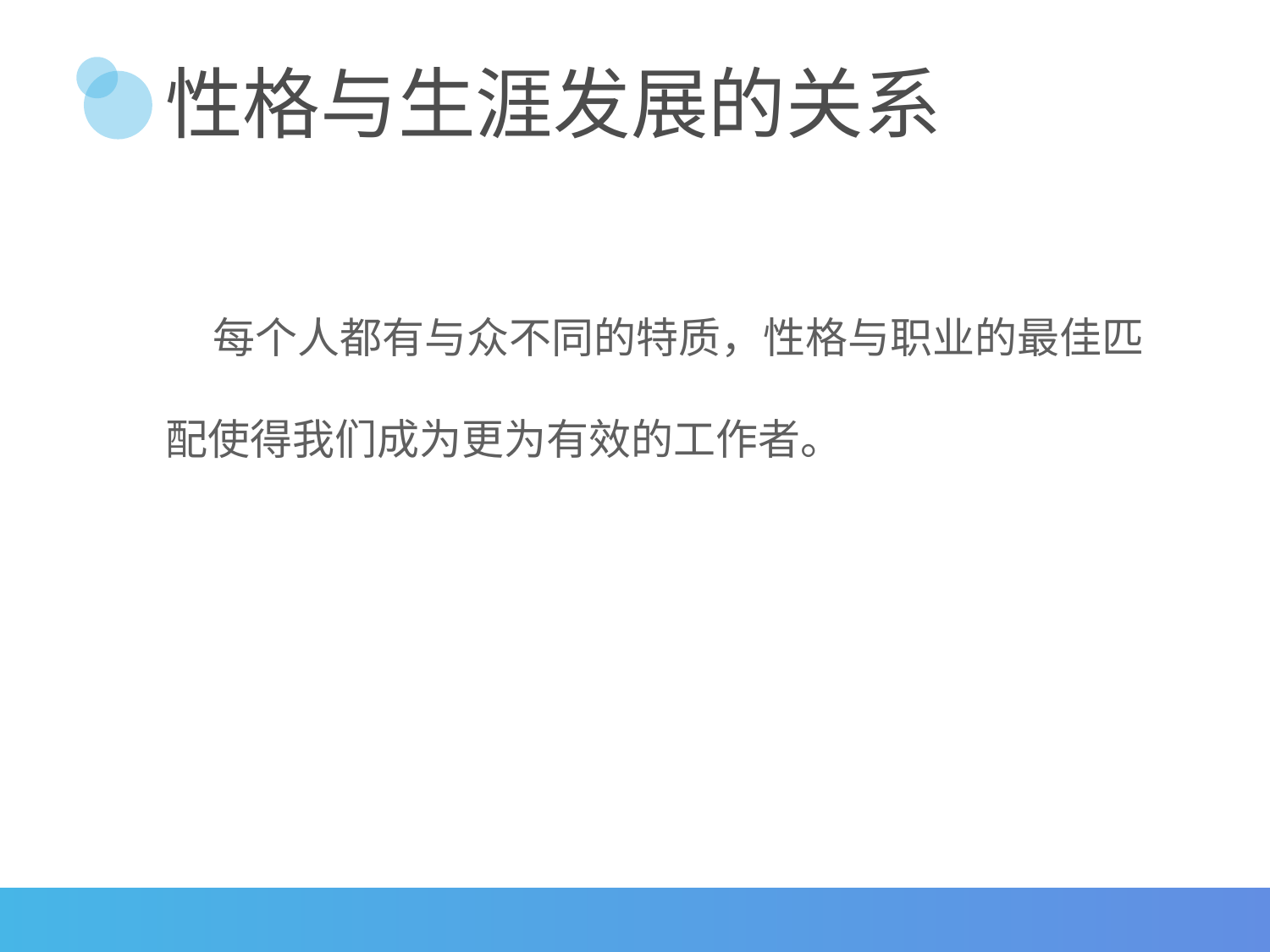

# 性格与生涯发展的关系
    每个人都有与众不同的特质，性格与职业的最佳匹配使得我们成为更为有效的工作者。